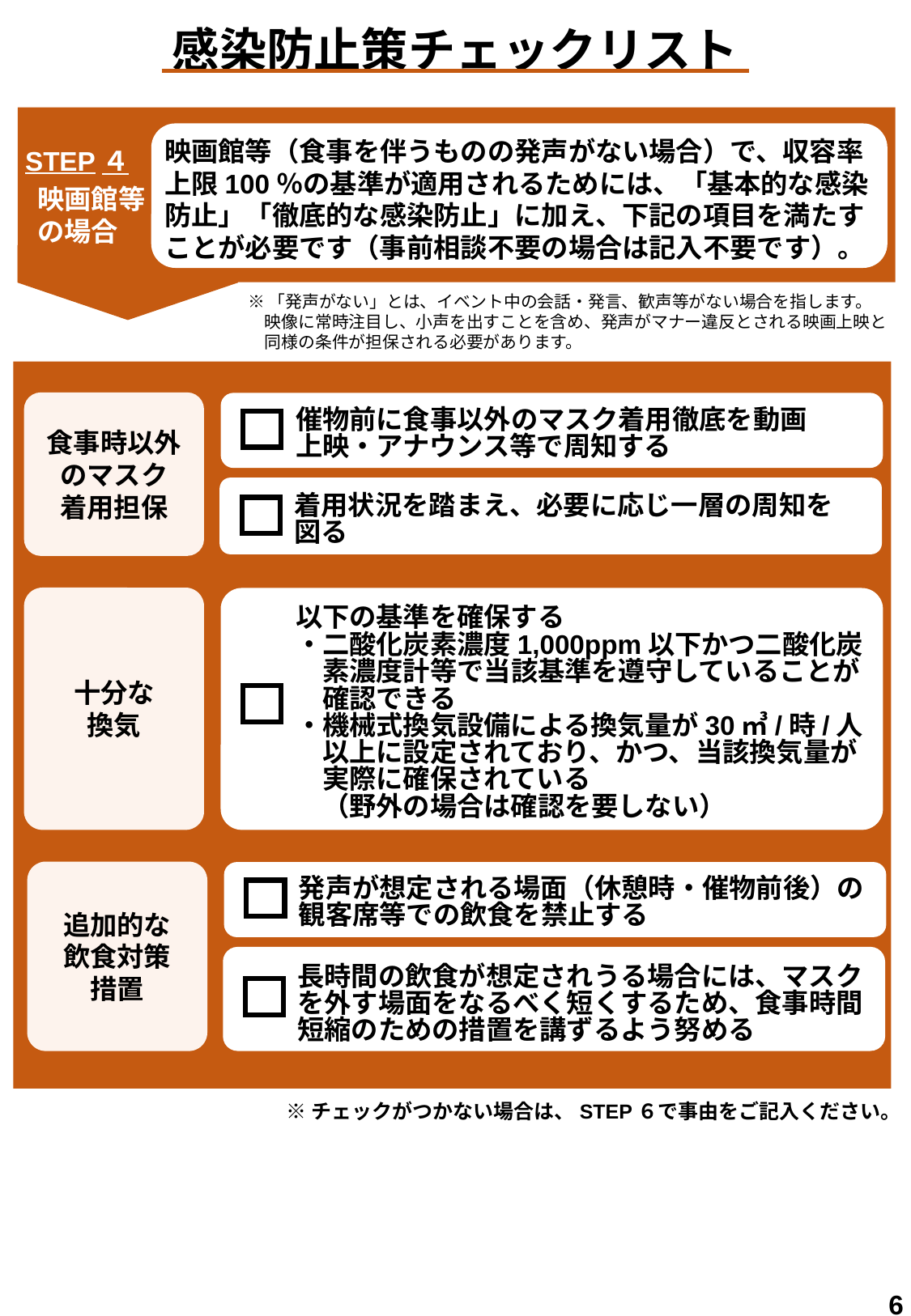

感染防止策チェックリスト

映画館等（食事を伴うものの発声がない場合）で、収容率上限100％の基準が適用されるためには、「基本的な感染防止」「徹底的な感染防止」に加え、下記の項目を満たすことが必要です（事前相談不要の場合は記入不要です）。
STEP４

 映画館等
 の場合

※「発声がない」とは、イベント中の会話・発言、歓声等がない場合を指します。
　映像に常時注目し、小声を出すことを含め、発声がマナー違反とされる映画上映と
　同様の条件が担保される必要があります。

食事時以外のマスク
着用担保

催物前に食事以外のマスク着用徹底を動画
上映・アナウンス等で周知する

着用状況を踏まえ、必要に応じ一層の周知を
図る

十分な
換気

以下の基準を確保する
・二酸化炭素濃度1,000ppm以下かつ二酸化炭
　素濃度計等で当該基準を遵守していることが
　確認できる
・機械式換気設備による換気量が30㎥/時/人
　以上に設定されており、かつ、当該換気量が
　実際に確保されている
　（野外の場合は確認を要しない）

追加的な
飲食対策
措置

発声が想定される場面（休憩時・催物前後）の
観客席等での飲食を禁止する

長時間の飲食が想定されうる場合には、マスク
を外す場面をなるべく短くするため、食事時間
短縮のための措置を講ずるよう努める

※チェックがつかない場合は、STEP６で事由をご記入ください。
6